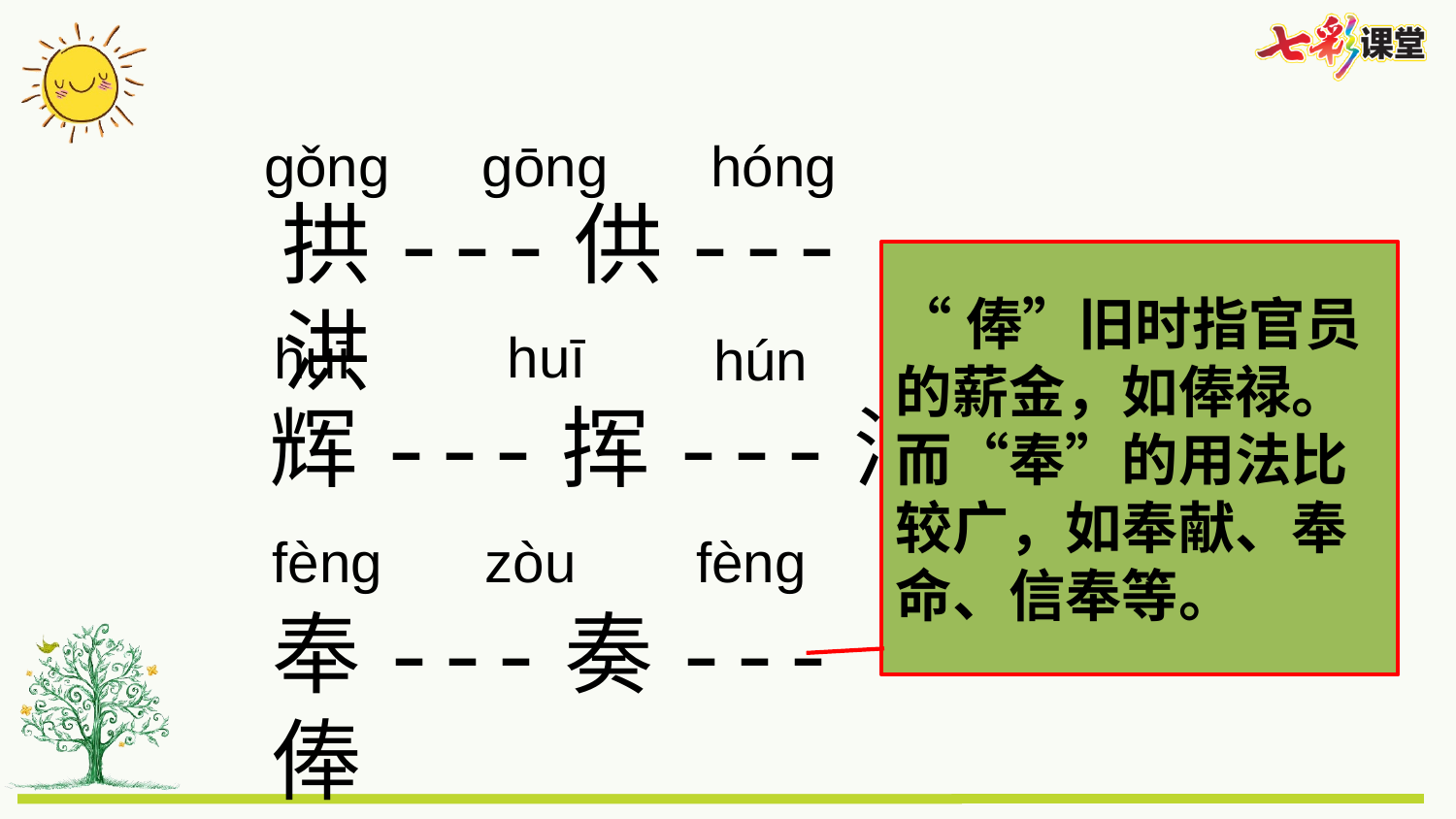

gǒng
gōng
hóng
拱---供---洪
“俸”旧时指官员的薪金，如俸禄。而“奉”的用法比较广，如奉献、奉命、信奉等。
huī
huī
hún
辉---挥---浑
fèng
zòu
fèng
奉---奏---俸